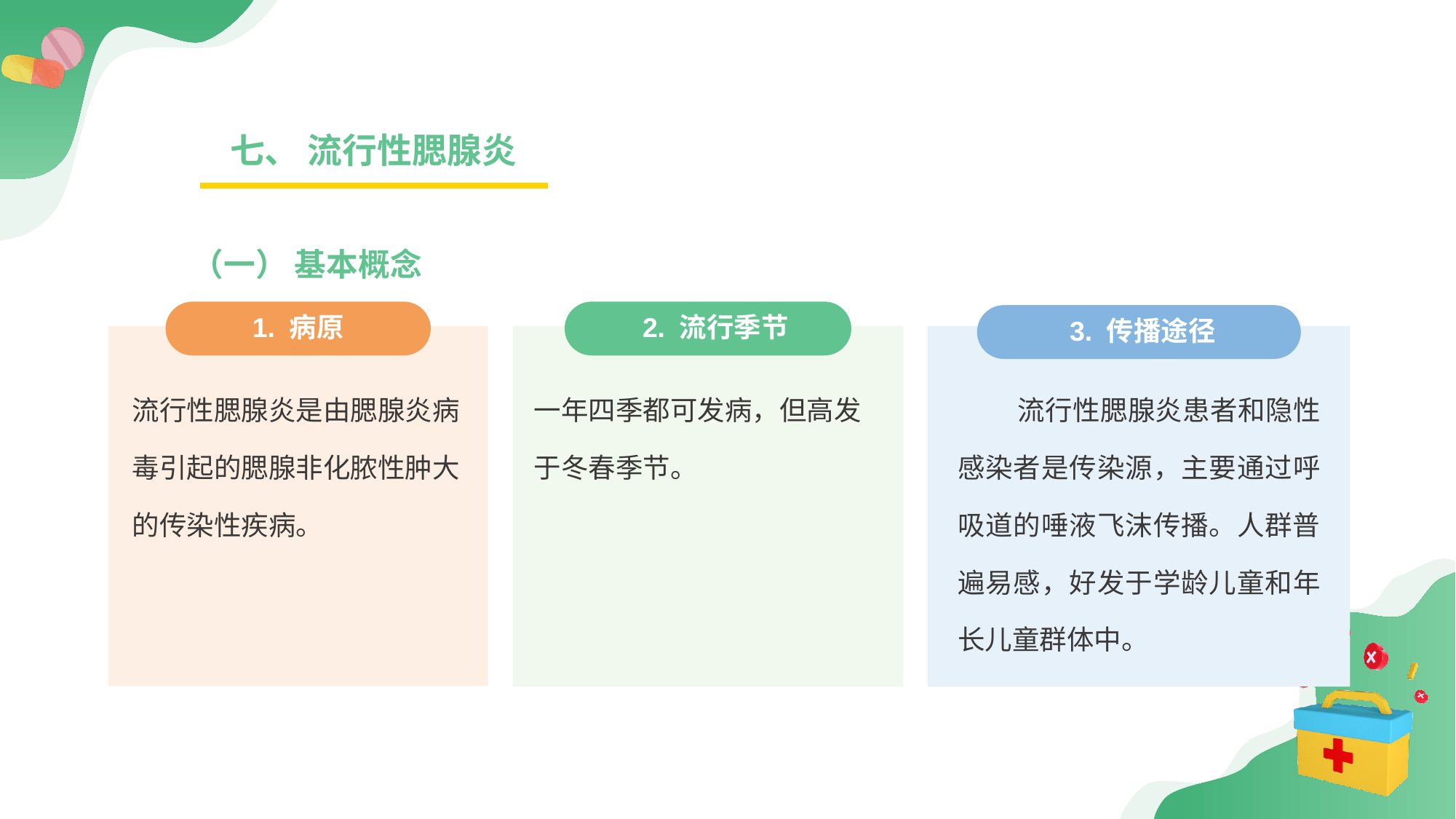

七、 流行性腮腺炎
（一） 基本概念

1. 病原
  2. 流行季节

 3. 传播途径

流行性腮腺炎是由腮腺炎病毒引起的腮腺非化脓性肿大的传染性疾病。
一年四季都可发病，但高发于冬春季节。
流行性腮腺炎患者和隐性感染者是传染源，主要通过呼吸道的唾液飞沫传播。人群普遍易感，好发于学龄儿童和年长儿童群体中。